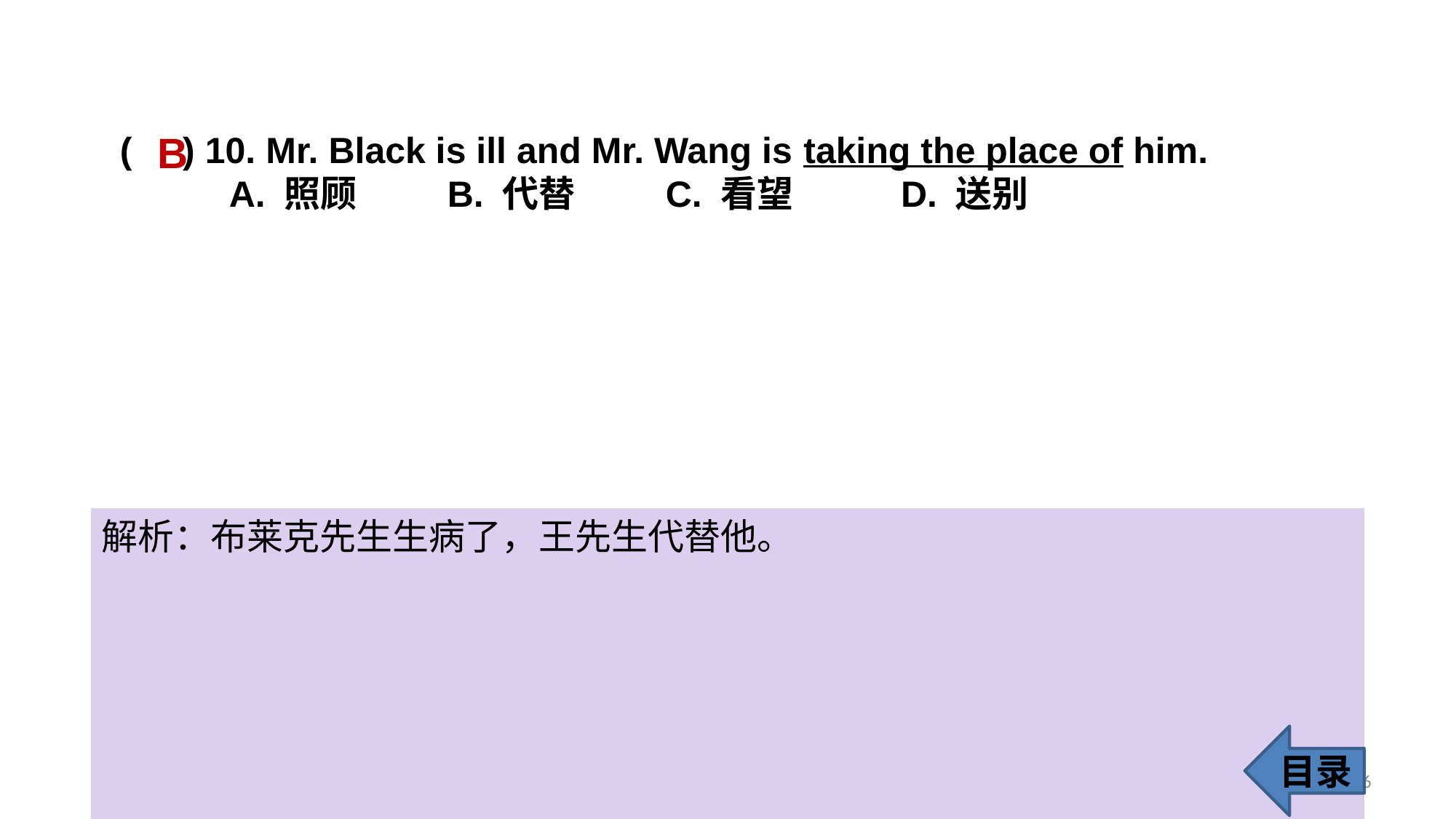

B
(     ) 10. Mr. Black is ill and Mr. Wang is taking the place of him.
	A. 照顾 	B. 代替 	C. 看望	 D. 送别
解析：布莱克先生生病了，王先生代替他。

目录
16